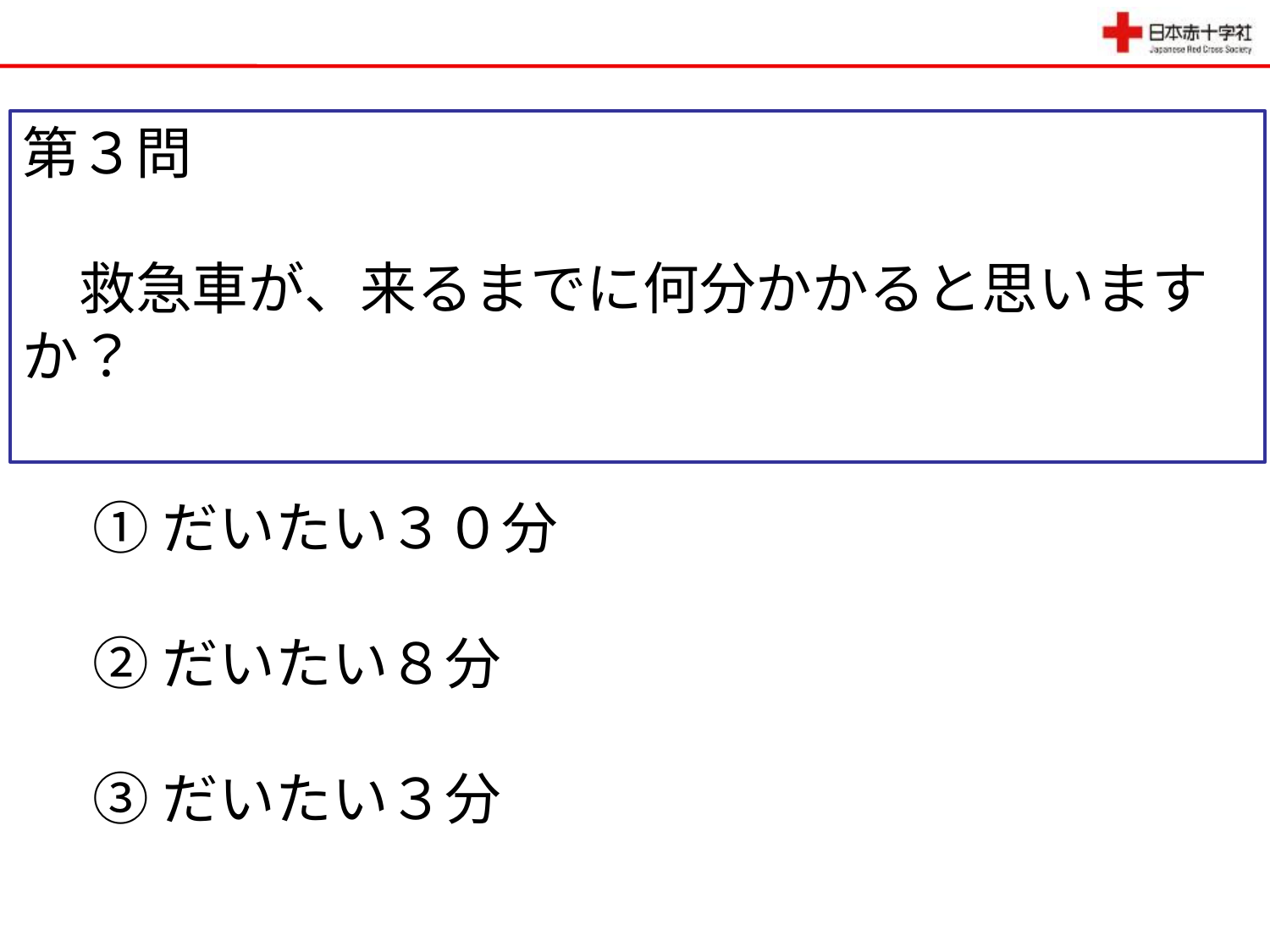

第３問

　救急車が、来るまでに何分かかると思いますか？

①だいたい３０分

②だいたい８分

③だいたい３分